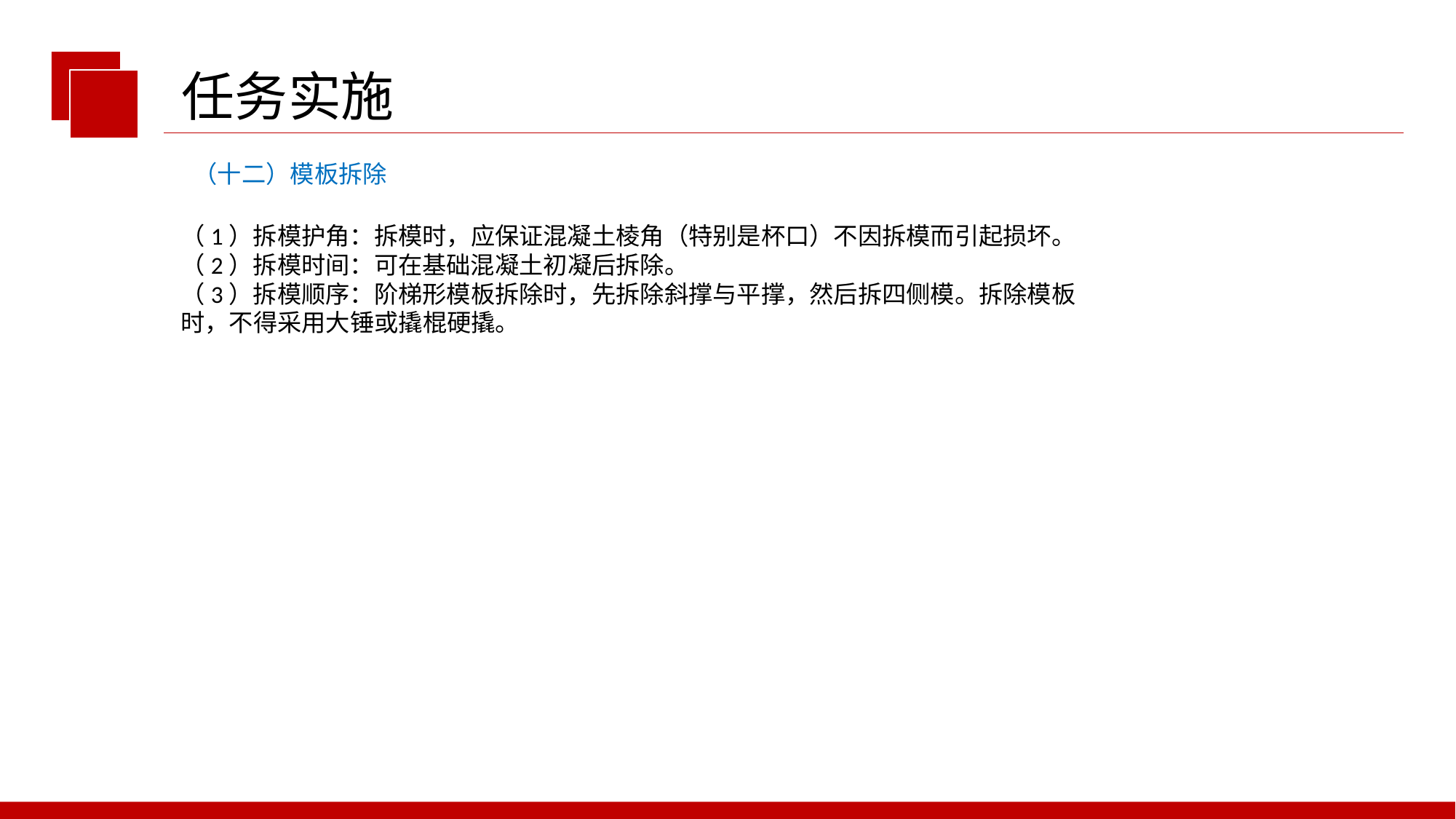

任务实施
（十二）模板拆除
（1）拆模护角：拆模时，应保证混凝土棱角（特别是杯口）不因拆模而引起损坏。
（2）拆模时间：可在基础混凝土初凝后拆除。
（3）拆模顺序：阶梯形模板拆除时，先拆除斜撑与平撑，然后拆四侧模。拆除模板
时，不得采用大锤或撬棍硬撬。